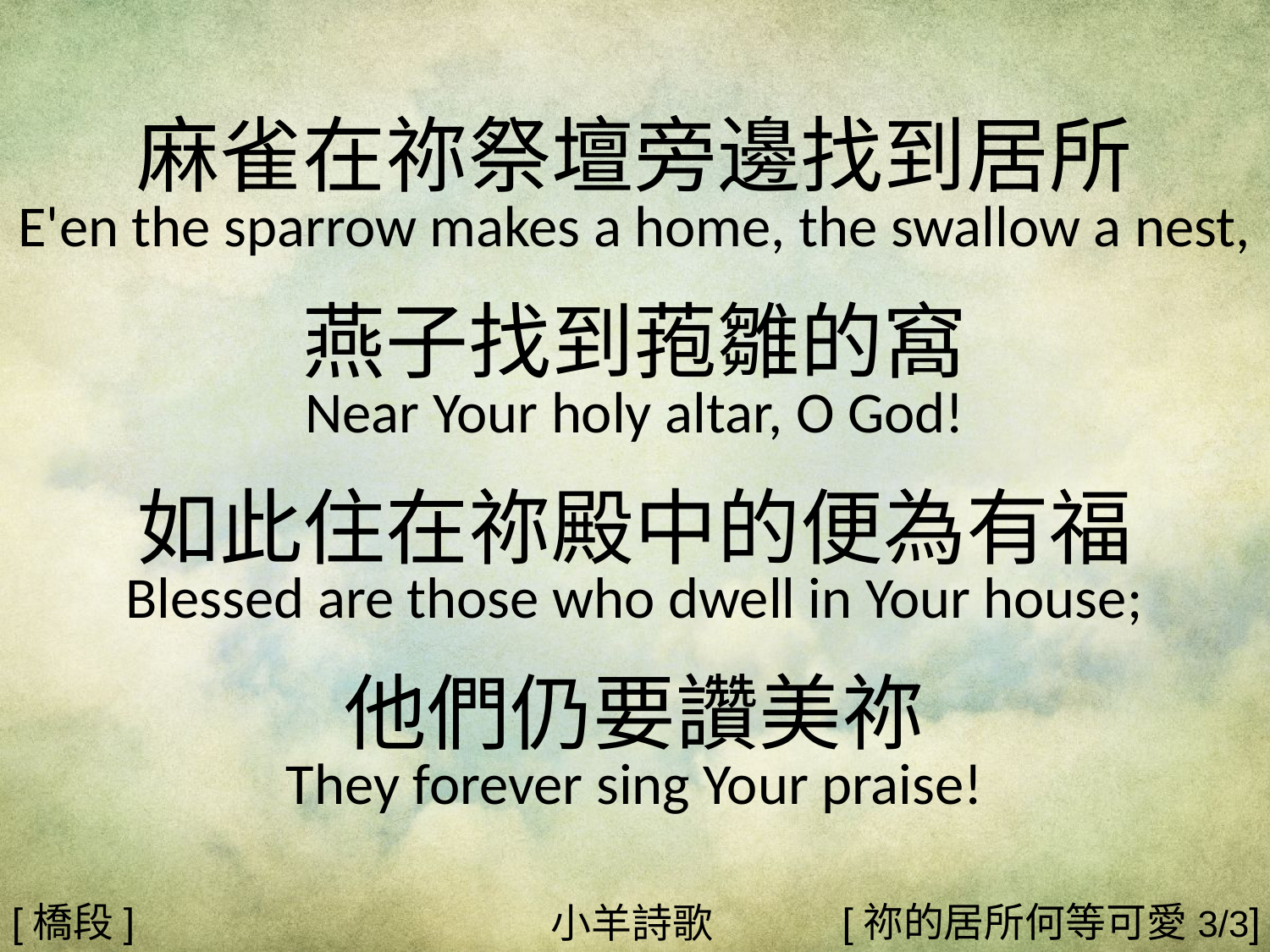

麻雀在祢祭壇旁邊找到居所
E'en the sparrow makes a home, the swallow a nest,

燕子找到菢雛的窩
Near Your holy altar, O God!

如此住在祢殿中的便為有福
Blessed are those who dwell in Your house;

他們仍要讚美祢
They forever sing Your praise!
#

[橋段]
[祢的居所何等可愛3/3]
小羊詩歌